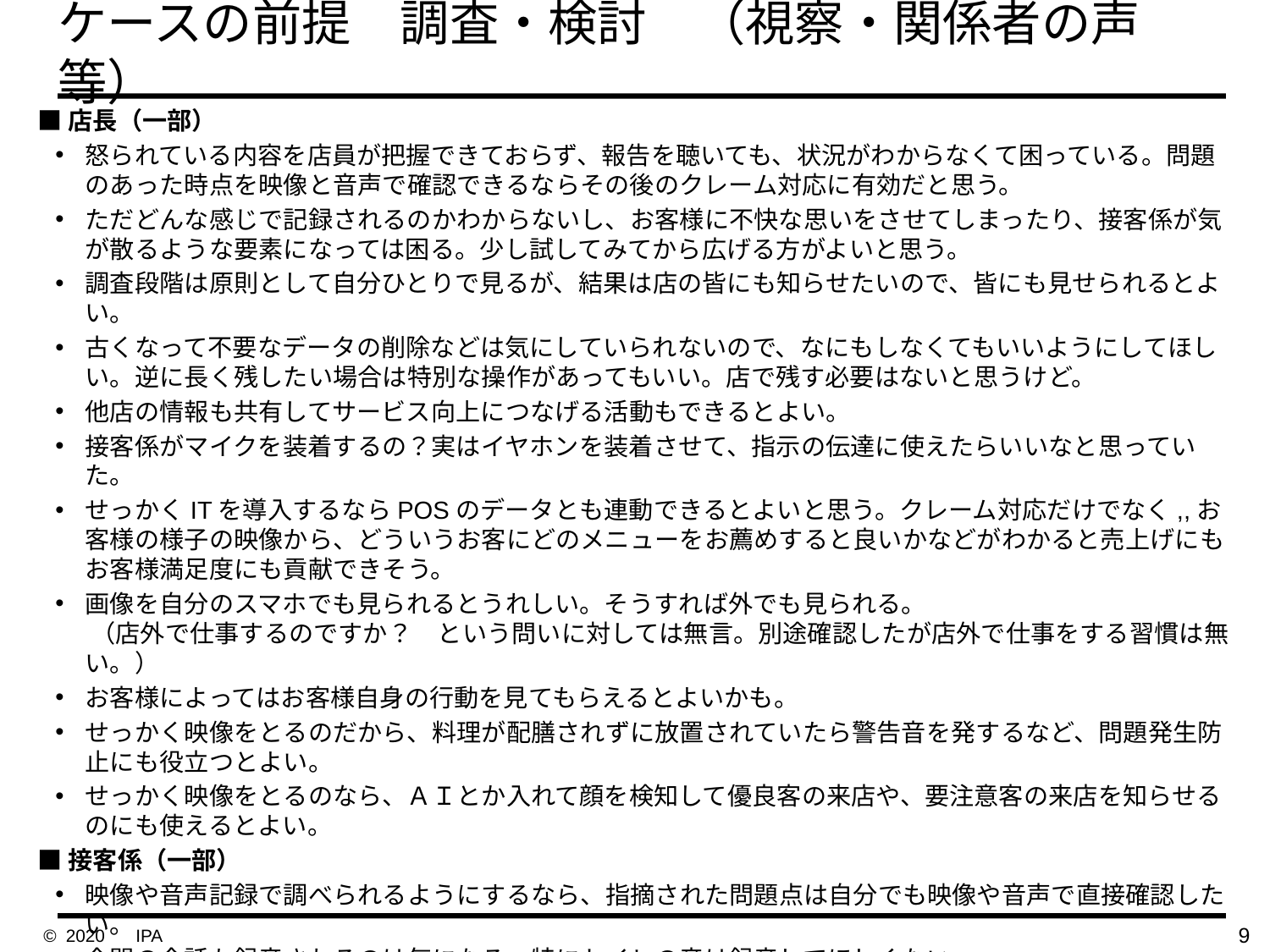

# ケースの前提　調査・検討　（視察・関係者の声等）
■店長（一部）
怒られている内容を店員が把握できておらず、報告を聴いても、状況がわからなくて困っている。問題のあった時点を映像と音声で確認できるならその後のクレーム対応に有効だと思う。
ただどんな感じで記録されるのかわからないし、お客様に不快な思いをさせてしまったり、接客係が気が散るような要素になっては困る。少し試してみてから広げる方がよいと思う。
調査段階は原則として自分ひとりで見るが、結果は店の皆にも知らせたいので、皆にも見せられるとよい。
古くなって不要なデータの削除などは気にしていられないので、なにもしなくてもいいようにしてほしい。逆に長く残したい場合は特別な操作があってもいい。店で残す必要はないと思うけど。
他店の情報も共有してサービス向上につなげる活動もできるとよい。
接客係がマイクを装着するの？実はイヤホンを装着させて、指示の伝達に使えたらいいなと思っていた。
せっかくITを導入するならPOSのデータとも連動できるとよいと思う。クレーム対応だけでなく,,お客様の様子の映像から、どういうお客にどのメニューをお薦めすると良いかなどがわかると売上げにもお客様満足度にも貢献できそう。
画像を自分のスマホでも見られるとうれしい。そうすれば外でも見られる。
 （店外で仕事するのですか？　という問いに対しては無言。別途確認したが店外で仕事をする習慣は無い。）
お客様によってはお客様自身の行動を見てもらえるとよいかも。
せっかく映像をとるのだから、料理が配膳されずに放置されていたら警告音を発するなど、問題発生防止にも役立つとよい。
せっかく映像をとるのなら、ＡＩとか入れて顔を検知して優良客の来店や、要注意客の来店を知らせるのにも使えるとよい。
■接客係（一部）
映像や音声記録で調べられるようにするなら、指摘された問題点は自分でも映像や音声で直接確認したい。
合間の会話も録音されるのは気になる。特にトイレの音は録音してほしくない。
聞き取りにくいときがあっても、お客様に大きい声を出してもらうようなことはできない。